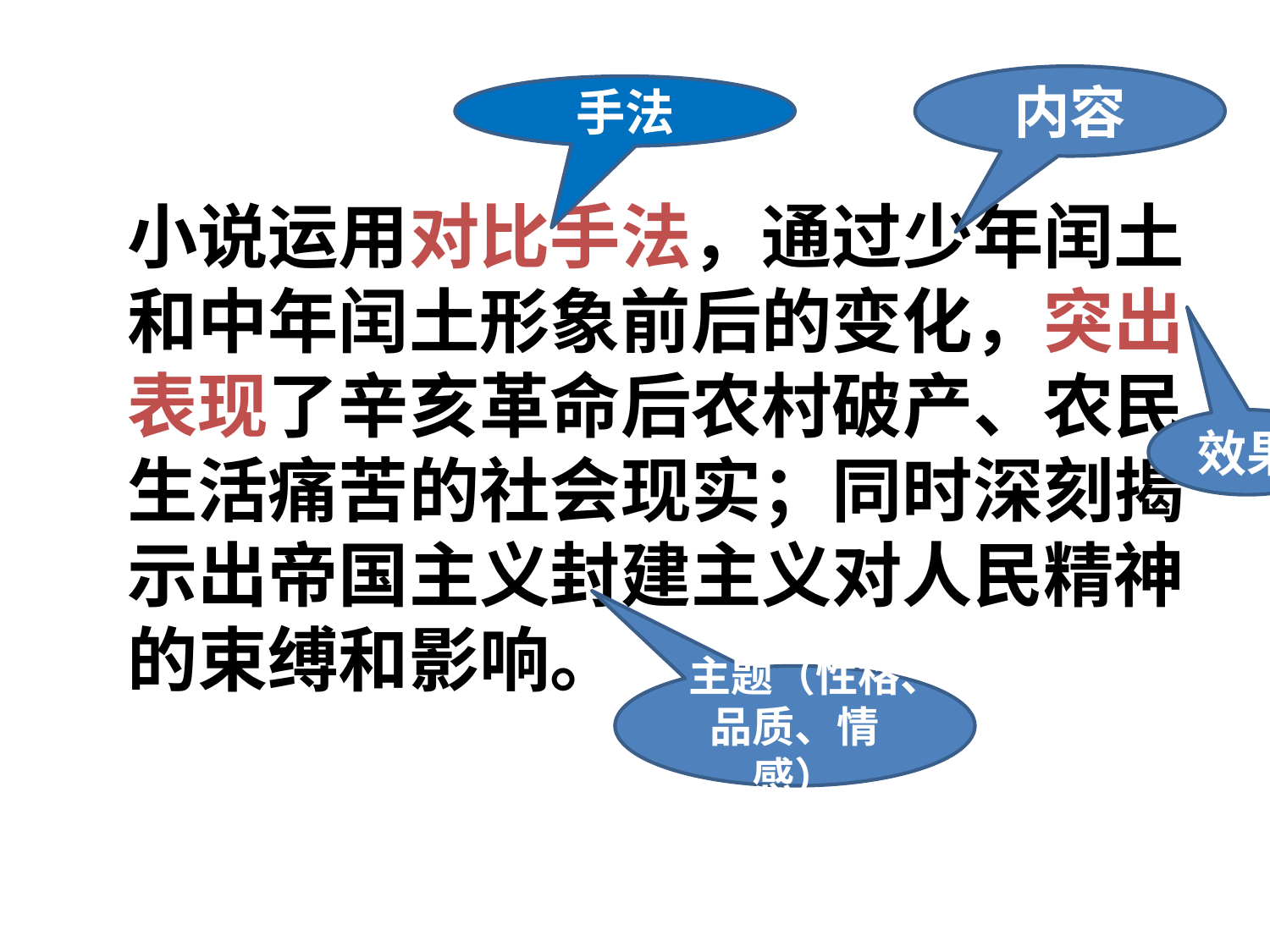

内容
手法
小说运用对比手法，通过少年闰土和中年闰土形象前后的变化，突出表现了辛亥革命后农村破产、农民生活痛苦的社会现实；同时深刻揭示出帝国主义封建主义对人民精神的束缚和影响。

效果
主题（性格、品质、情感）